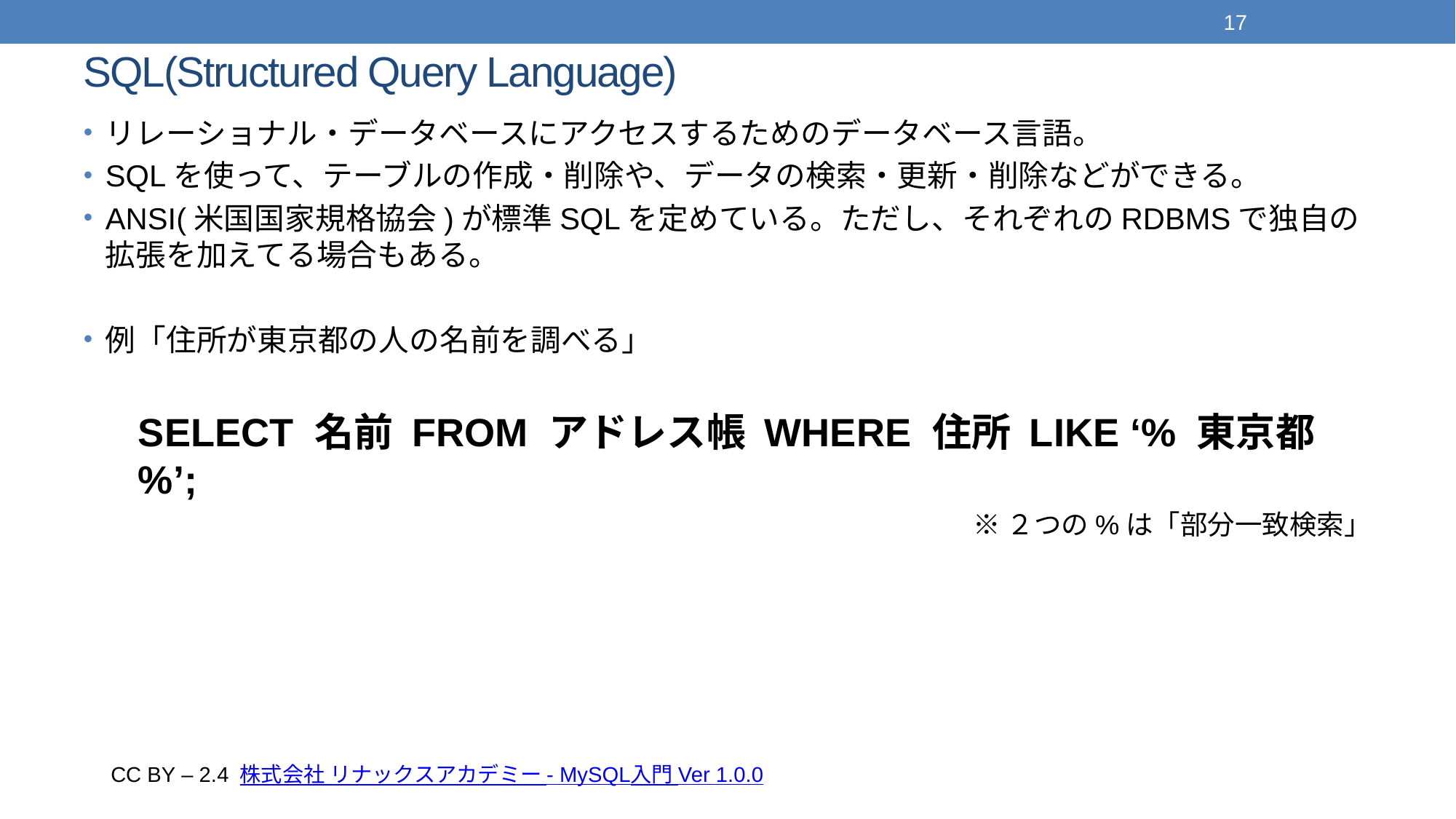

17
# SQL(Structured Query Language)
リレーショナル・データベースにアクセスするためのデータベース言語。
SQLを使って、テーブルの作成・削除や、データの検索・更新・削除などができる。
ANSI(米国国家規格協会)が標準SQLを定めている。ただし、それぞれのRDBMSで独自の拡張を加えてる場合もある。

例「住所が東京都の人の名前を調べる」

SELECT 名前 FROM アドレス帳 WHERE 住所 LIKE ‘% 東京都 %’;
※２つの%は「部分一致検索」
CC BY – 2.4 株式会社 リナックスアカデミー - MySQL入門 Ver 1.0.0